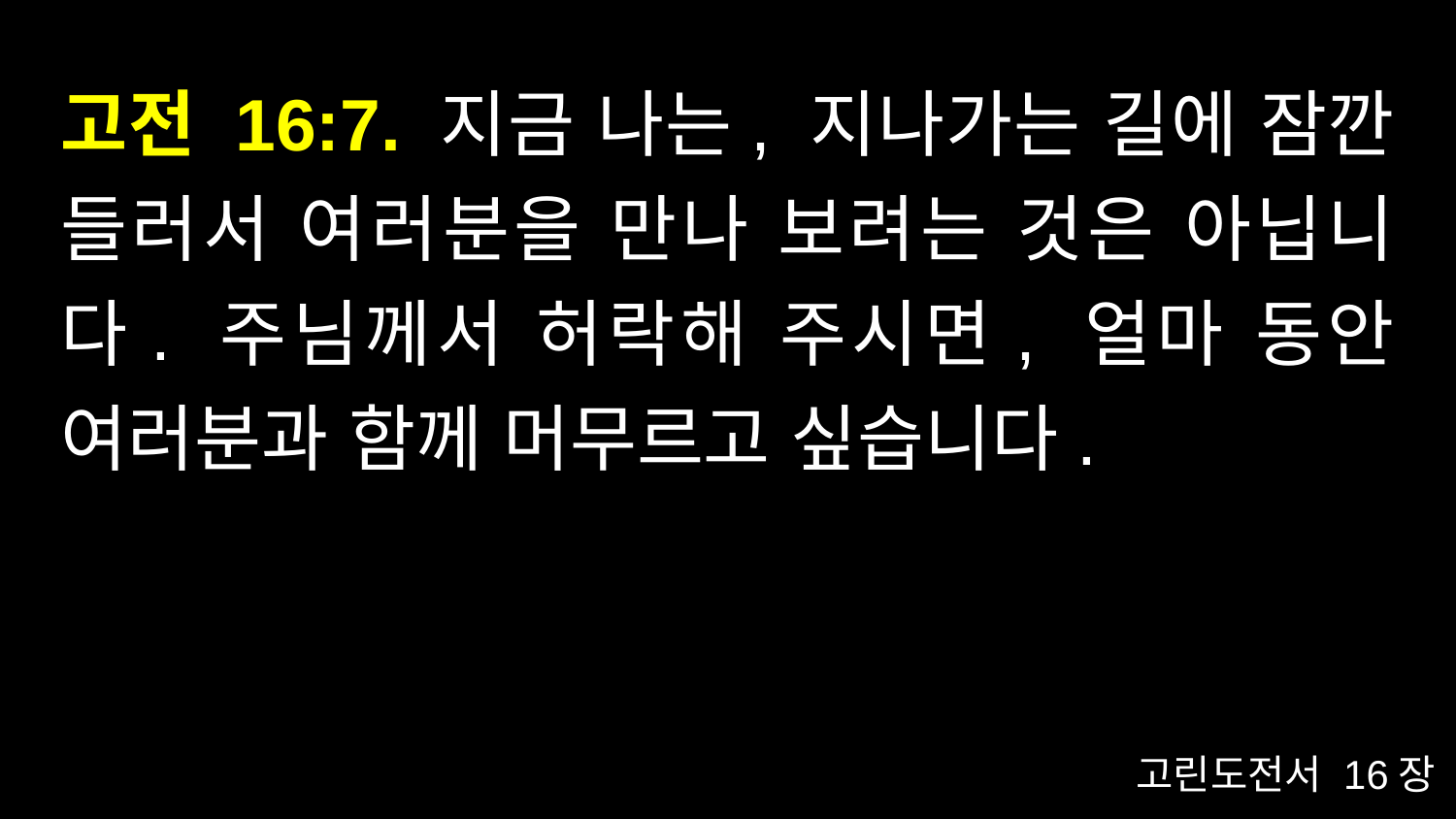

# 고전 16:7. 지금 나는, 지나가는 길에 잠깐 들러서 여러분을 만나 보려는 것은 아닙니다. 주님께서 허락해 주시면, 얼마 동안 여러분과 함께 머무르고 싶습니다.
고린도전서 16장